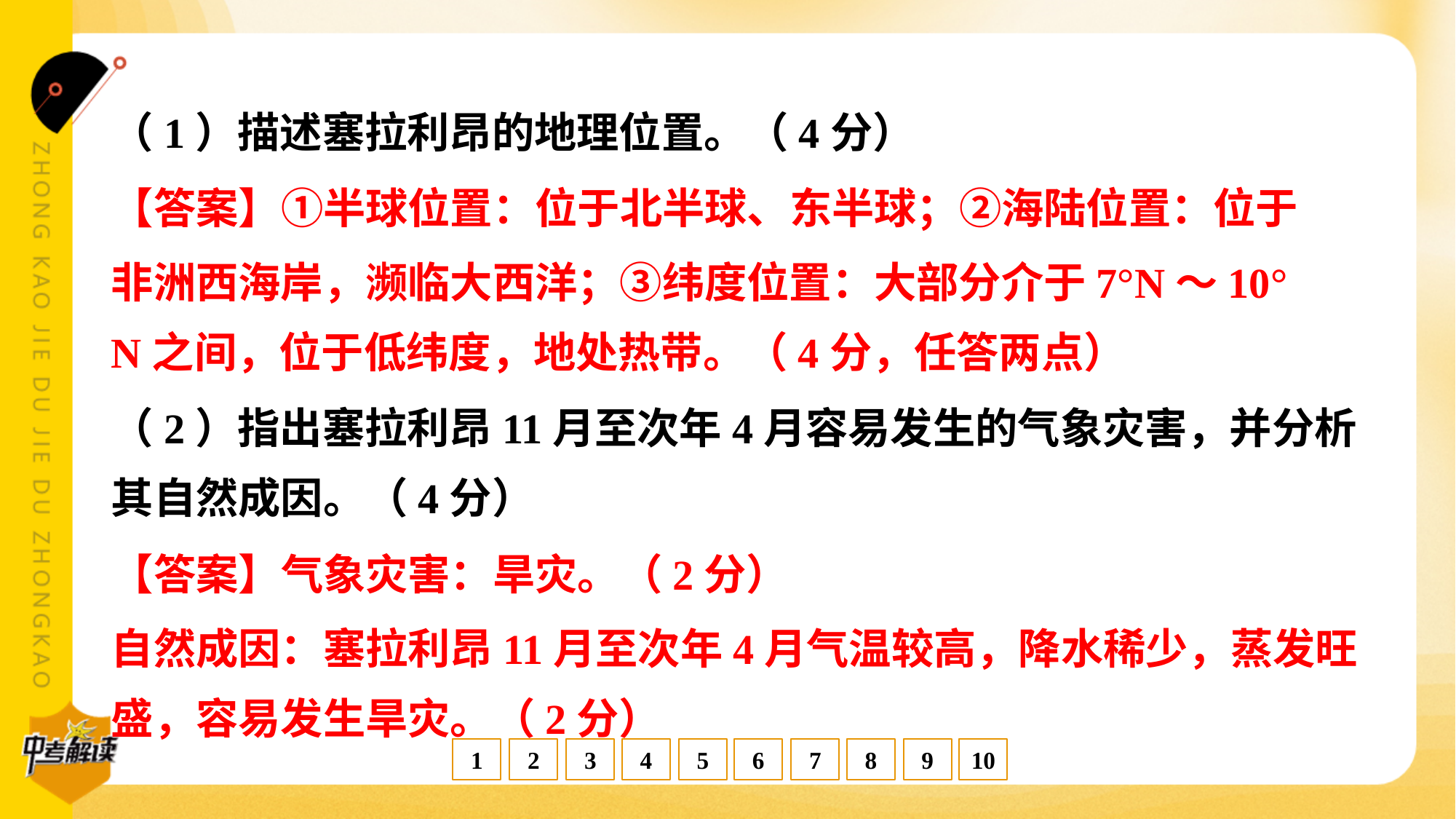

（1）描述塞拉利昂的地理位置。（4分）
【答案】①半球位置：位于北半球、东半球；②海陆位置：位于
非洲西海岸，濒临大西洋；③纬度位置：大部分介于7°N～10°
N之间，位于低纬度，地处热带。（4分，任答两点）
（2）指出塞拉利昂11月至次年4月容易发生的气象灾害，并分析
其自然成因。（4分）
【答案】气象灾害：旱灾。（2分）
自然成因：塞拉利昂11月至次年4月气温较高，降水稀少，蒸发旺
盛，容易发生旱灾。（2分）